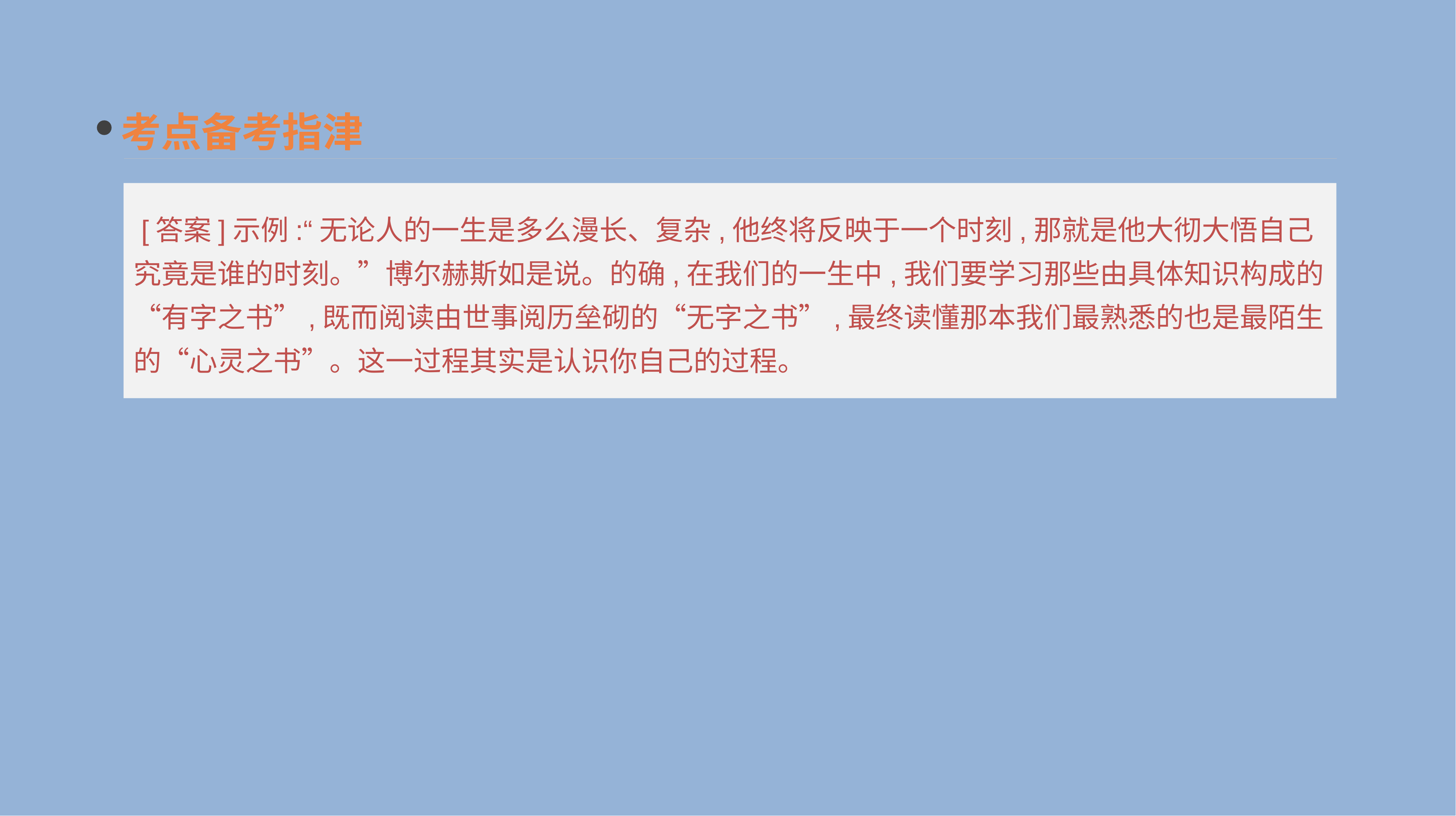

考点备考指津

 [答案]示例:“无论人的一生是多么漫长、复杂,他终将反映于一个时刻,那就是他大彻大悟自己究竟是谁的时刻。”博尔赫斯如是说。的确,在我们的一生中,我们要学习那些由具体知识构成的“有字之书”,既而阅读由世事阅历垒砌的“无字之书”,最终读懂那本我们最熟悉的也是最陌生的“心灵之书”。这一过程其实是认识你自己的过程。